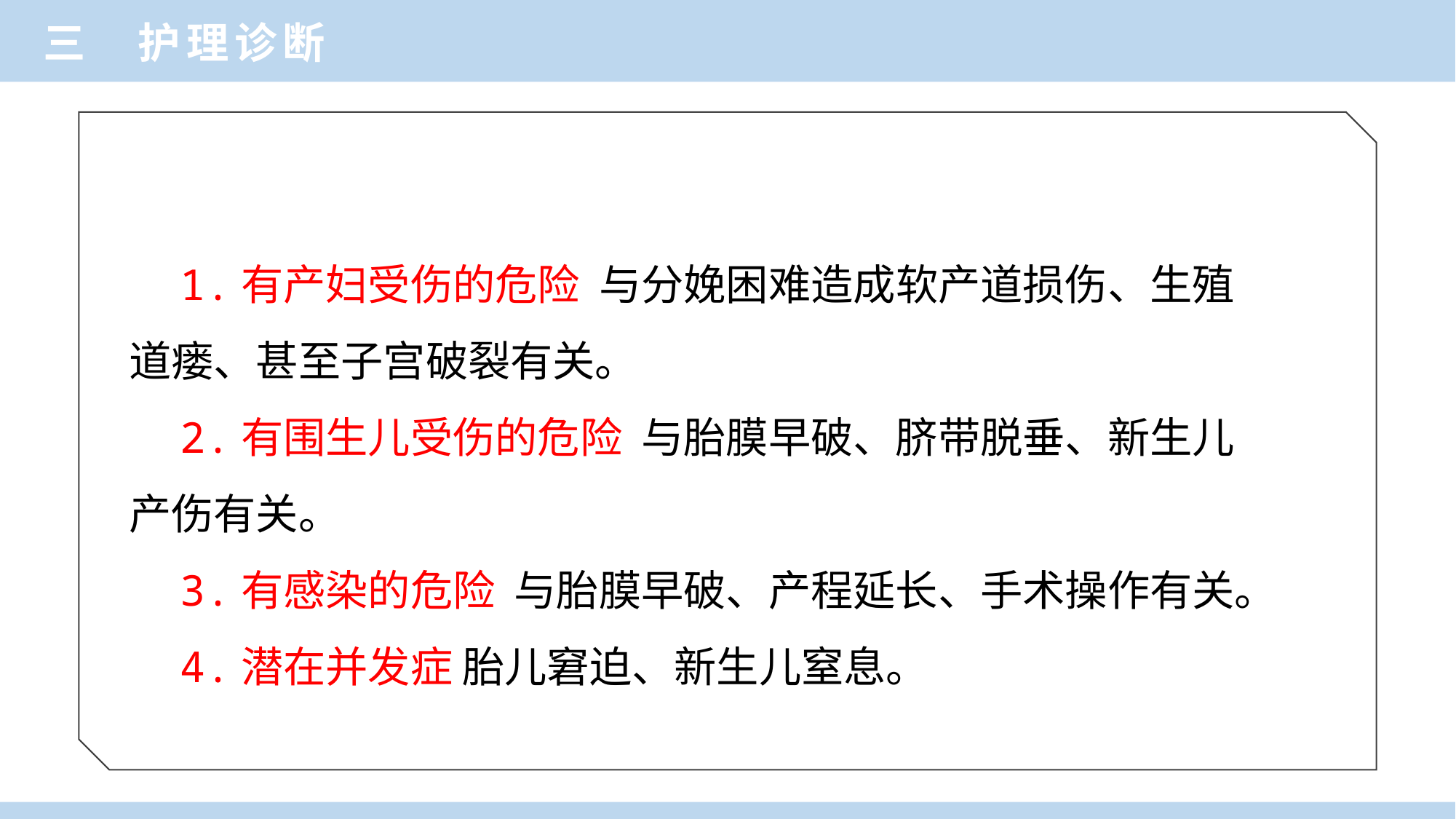

三   护理诊断

  1.有产妇受伤的危险  与分娩困难造成软产道损伤、生殖道瘘、甚至子宫破裂有关。
  2.有围生儿受伤的危险  与胎膜早破、脐带脱垂、新生儿产伤有关。
  3.有感染的危险  与胎膜早破、产程延长、手术操作有关。
  4.潜在并发症 胎儿窘迫、新生儿窒息。